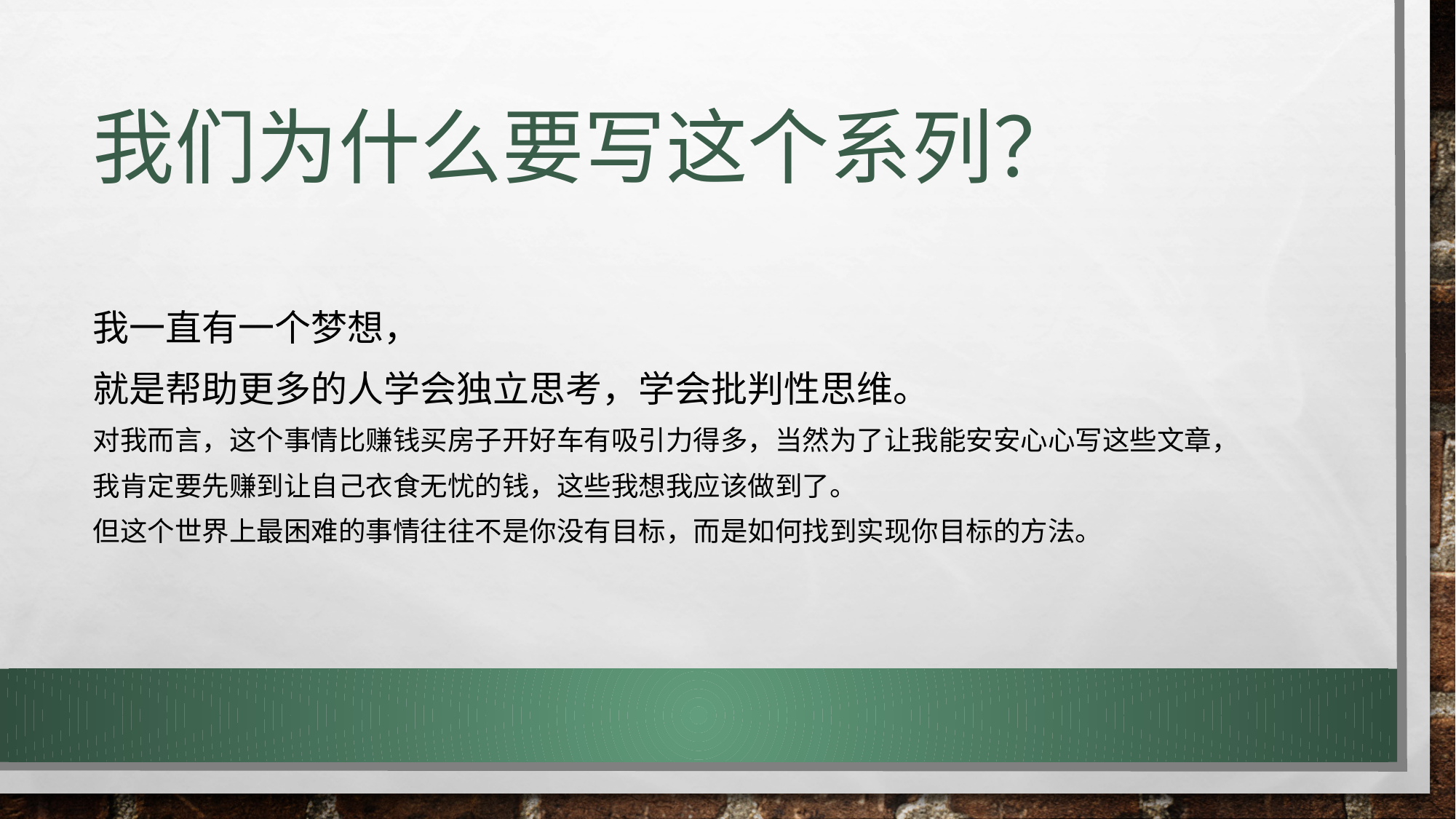

# 我们为什么要写这个系列？
我一直有一个梦想，
就是帮助更多的人学会独立思考，学会批判性思维。
对我而言，这个事情比赚钱买房子开好车有吸引力得多，当然为了让我能安安心心写这些文章，我肯定要先赚到让自己衣食无忧的钱，这些我想我应该做到了。
但这个世界上最困难的事情往往不是你没有目标，而是如何找到实现你目标的方法。